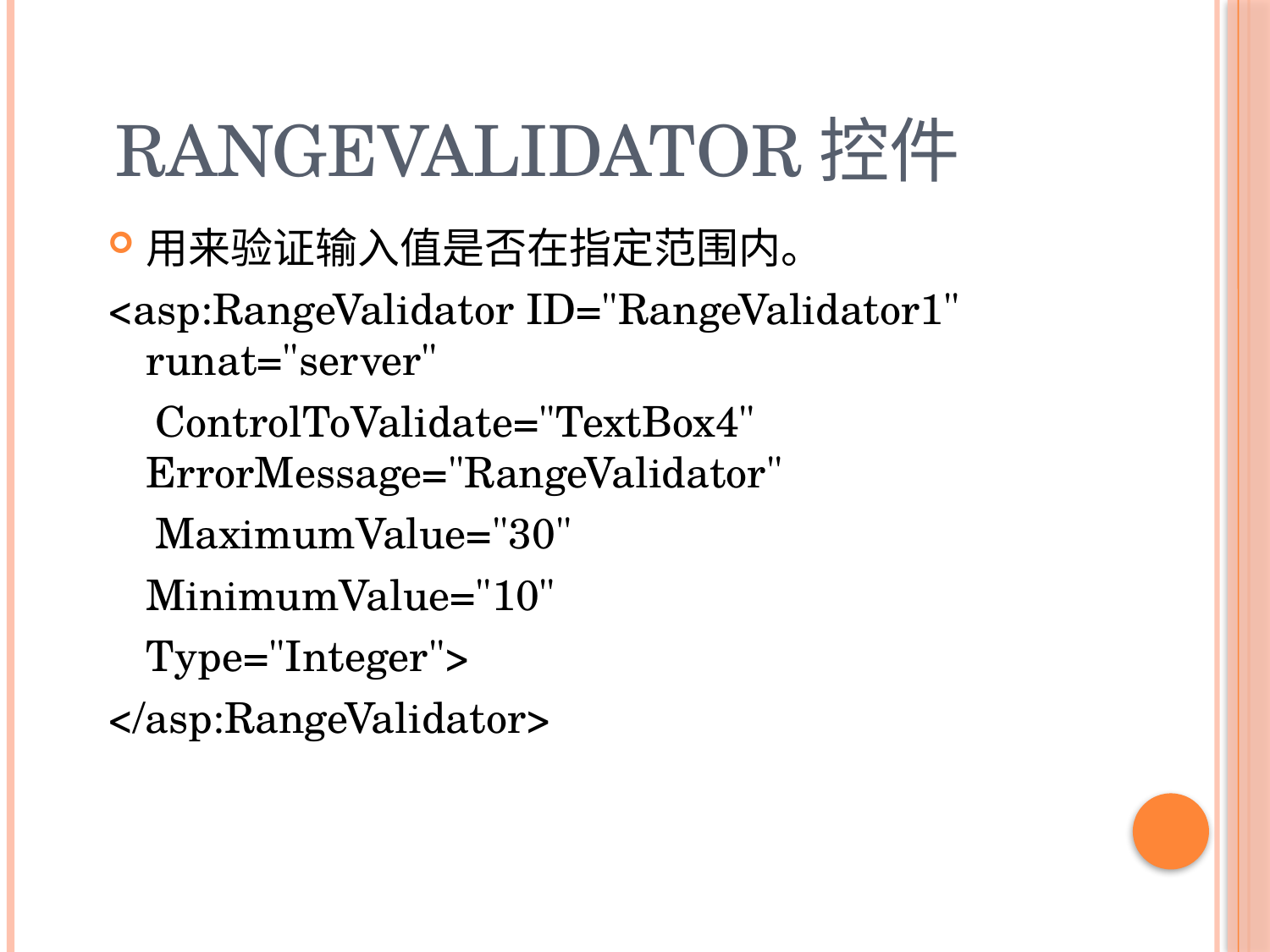

# RangeValidator控件
用来验证输入值是否在指定范围内。
<asp:RangeValidator ID="RangeValidator1" runat="server"
    ControlToValidate="TextBox4" ErrorMessage="RangeValidator"
    MaximumValue="30"
	MinimumValue="10"
	Type="Integer">
</asp:RangeValidator>
88